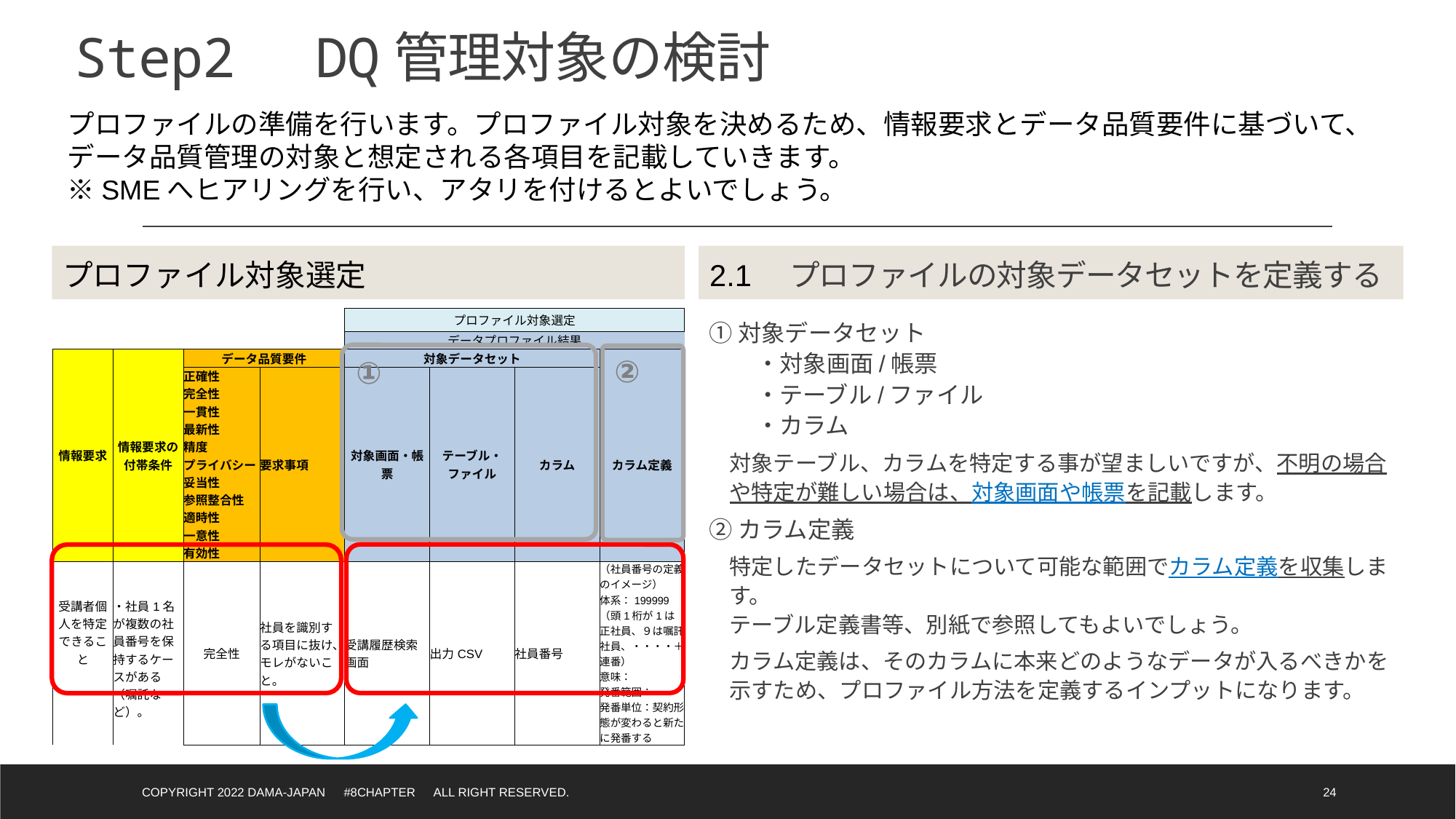

# Step2　DQ管理対象の検討
プロファイルの準備を行います。プロファイル対象を決めるため、情報要求とデータ品質要件に基づいて、データ品質管理の対象と想定される各項目を記載していきます。
※SMEへヒアリングを行い、アタリを付けるとよいでしょう。
プロファイル対象選定
2.1　プロファイルの対象データセットを定義する
|  |  |  |  | プロファイル対象選定 |  |  |  |
| --- | --- | --- | --- | --- | --- | --- | --- |
|  |  |  |  | データプロファイル結果 |  |  |  |
| 情報要求 | 情報要求の付帯条件 | データ品質要件 |  | 対象データセット |  |  |  |
|  |  | 正確性 完全性 一貫性 最新性 精度 プライバシー 妥当性 参照整合性 適時性 一意性 有効性 | 要求事項 | 対象画面・帳票 | テーブル・ ファイル | カラム | カラム定義 |
| 受講者個人を特定できること | ・社員1名が複数の社員番号を保持するケースがある（嘱託など）。 | 完全性 | 社員を識別する項目に抜け、モレがないこと。 | 受講履歴検索画面 | 出力CSV | 社員番号 | （社員番号の定義のイメージ） 体系：199999（頭1桁が1は正社員、９は嘱託社員、・・・・＋連番） 意味： 発番範囲： 発番単位：契約形態が変わると新たに発番する |
①対象データセット　
　　・対象画面/帳票
　　・テーブル/ファイル
　　・カラム
対象テーブル、カラムを特定する事が望ましいですが、不明の場合や特定が難しい場合は、対象画面や帳票を記載します。
②カラム定義
特定したデータセットについて可能な範囲でカラム定義を収集します。
テーブル定義書等、別紙で参照してもよいでしょう。
カラム定義は、そのカラムに本来どのようなデータが入るべきかを示すため、プロファイル方法を定義するインプットになります。
①
②

Copyright 2022 DAMA-JAPAN　#8chapter　All right reserved.
24